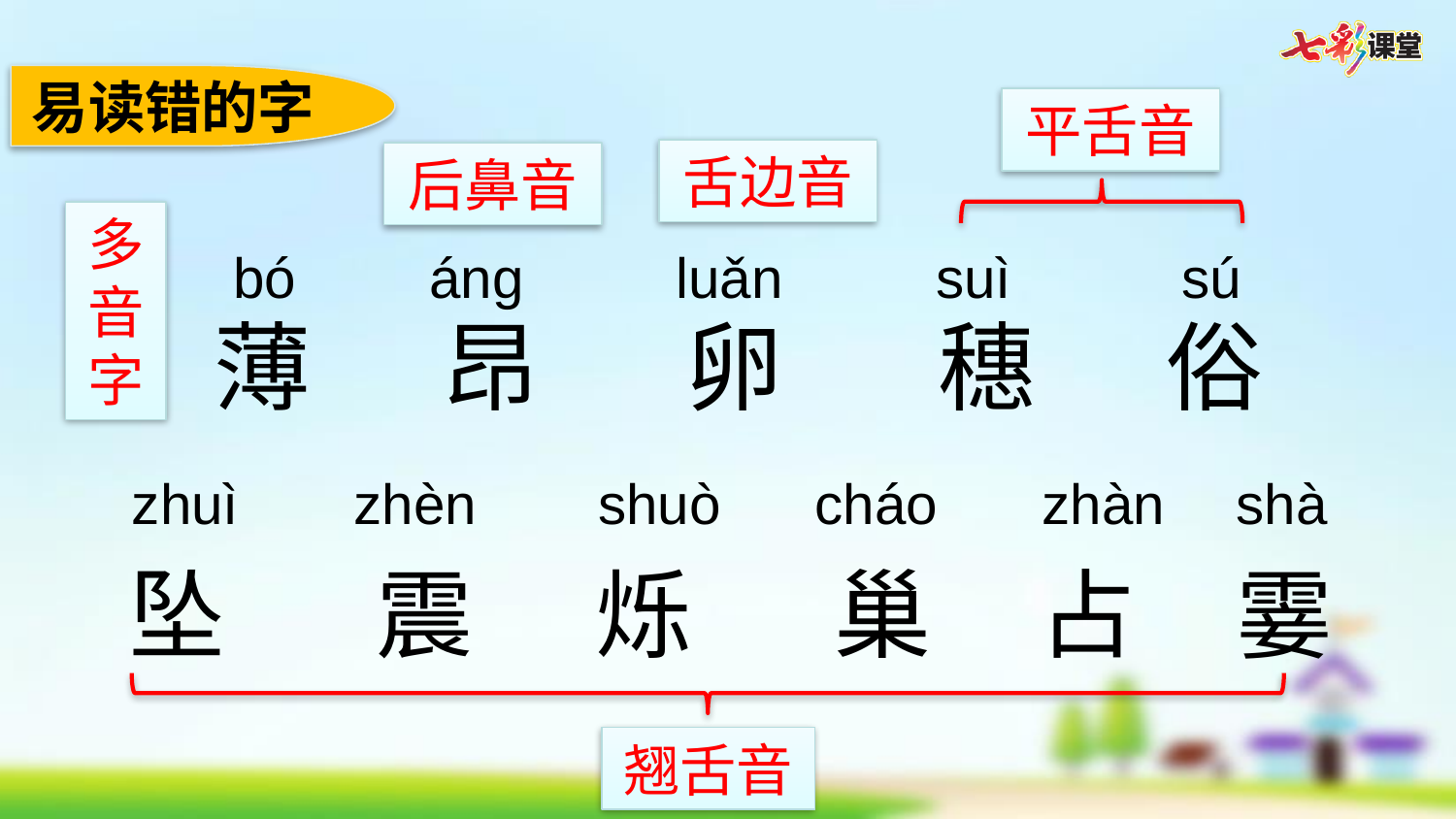

易读错的字
平舌音

舌边音
后鼻音
多音字
bó
ánɡ
luǎn
suì
sú
薄
昂
卵
穗
俗
zhuì
zhèn
shuò
cháo
zhàn
shà
坠
震
烁
巢
占
霎
翘舌音